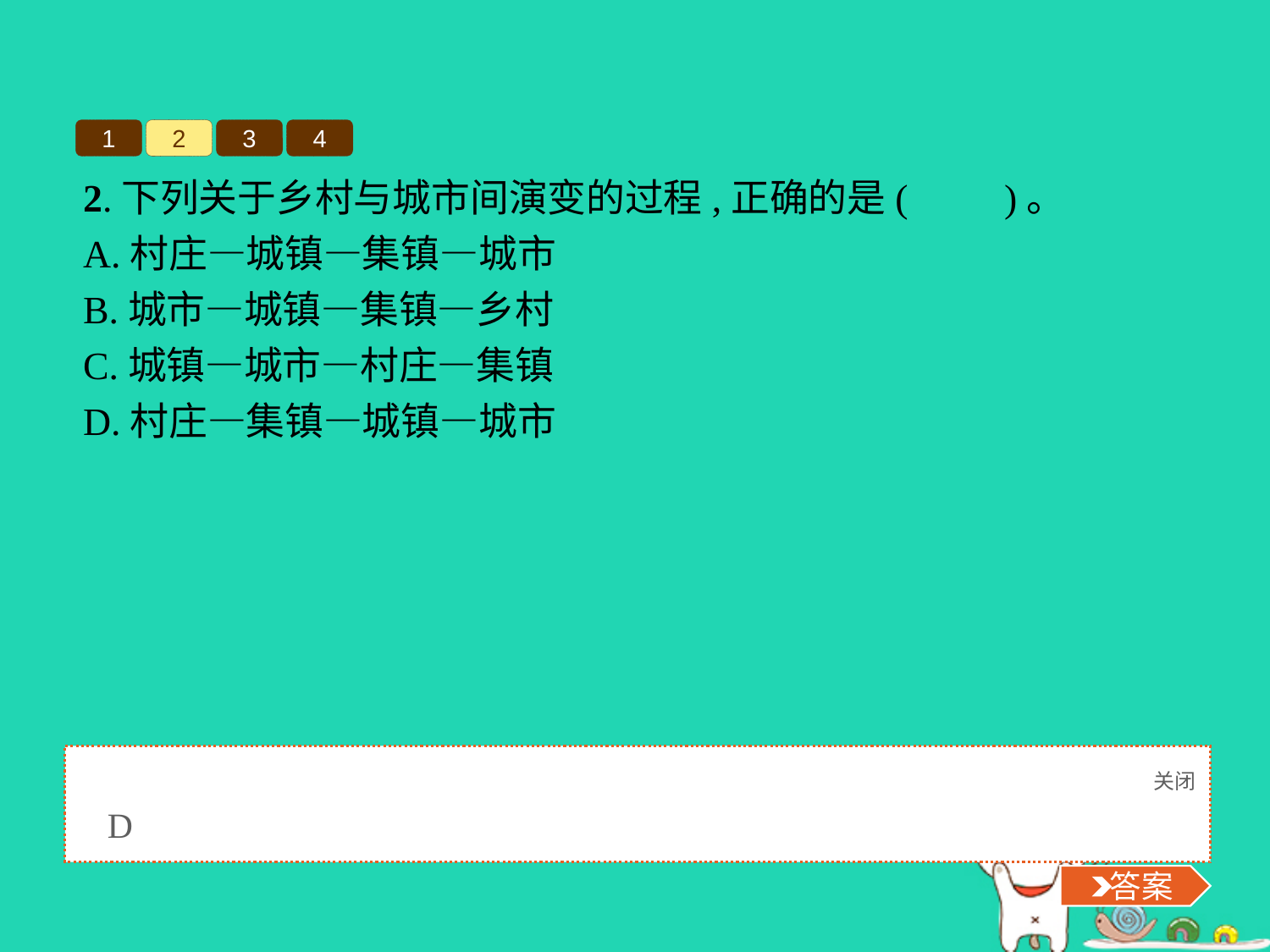

1
2
3
4
2.下列关于乡村与城市间演变的过程,正确的是(　　)。
A.村庄—城镇—集镇—城市
B.城市—城镇—集镇—乡村
C.城镇—城市—村庄—集镇
D.村庄—集镇—城镇—城市

关闭
  答案

D
  答案